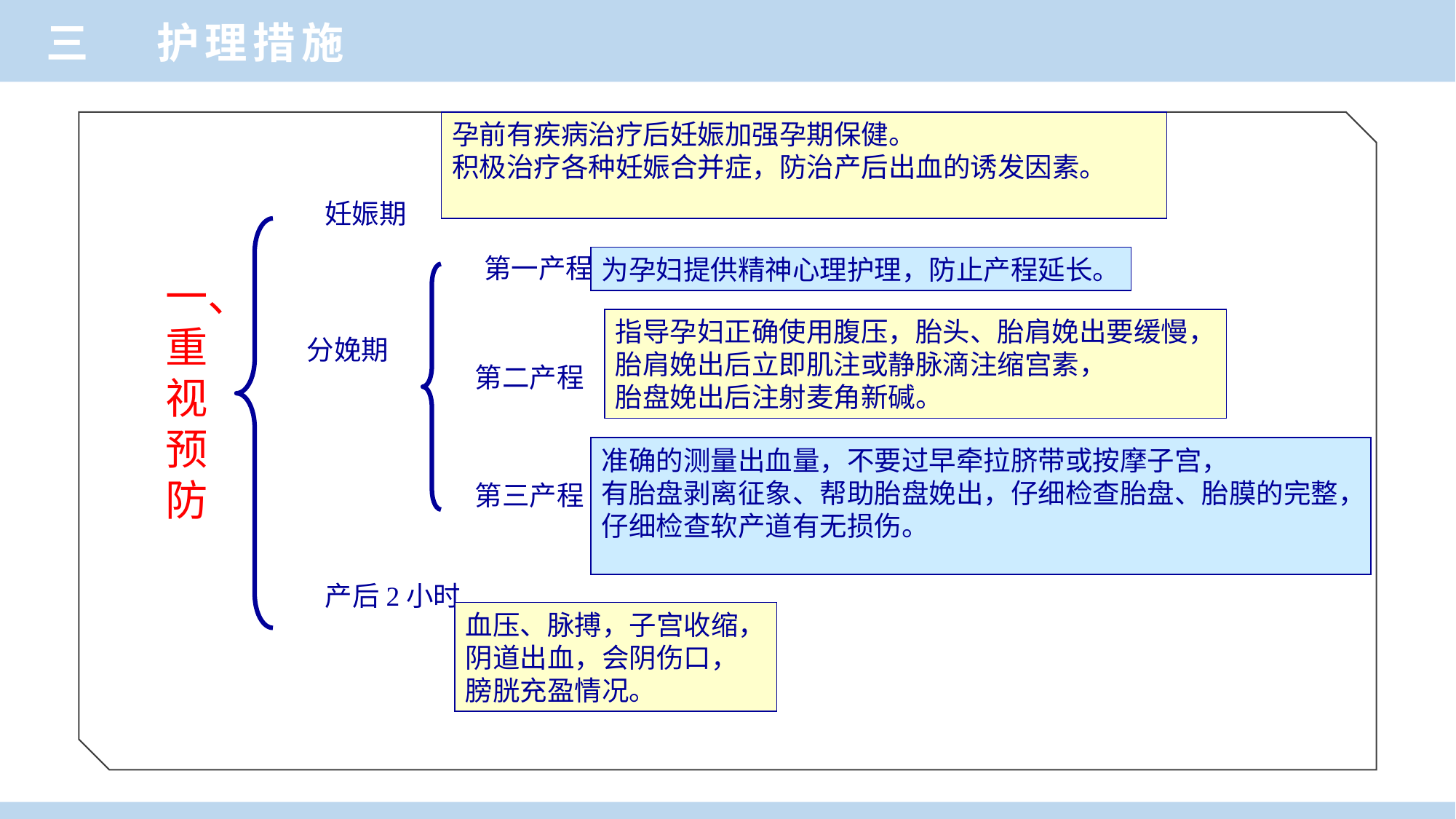

三    护理措施

孕前有疾病治疗后妊娠加强孕期保健。
积极治疗各种妊娠合并症，防治产后出血的诱发因素。
妊娠期
第一产程
一、重视预防
分娩期
第二产程
第三产程
产后2小时

为孕妇提供精神心理护理，防止产程延长。

指导孕妇正确使用腹压，胎头、胎肩娩出要缓慢，
胎肩娩出后立即肌注或静脉滴注缩宫素，
胎盘娩出后注射麦角新碱。
准确的测量出血量，不要过早牵拉脐带或按摩子宫，
有胎盘剥离征象、帮助胎盘娩出，仔细检查胎盘、胎膜的完整，
仔细检查软产道有无损伤。
血压、脉搏，子宫收缩，
阴道出血，会阴伤口，
膀胱充盈情况。